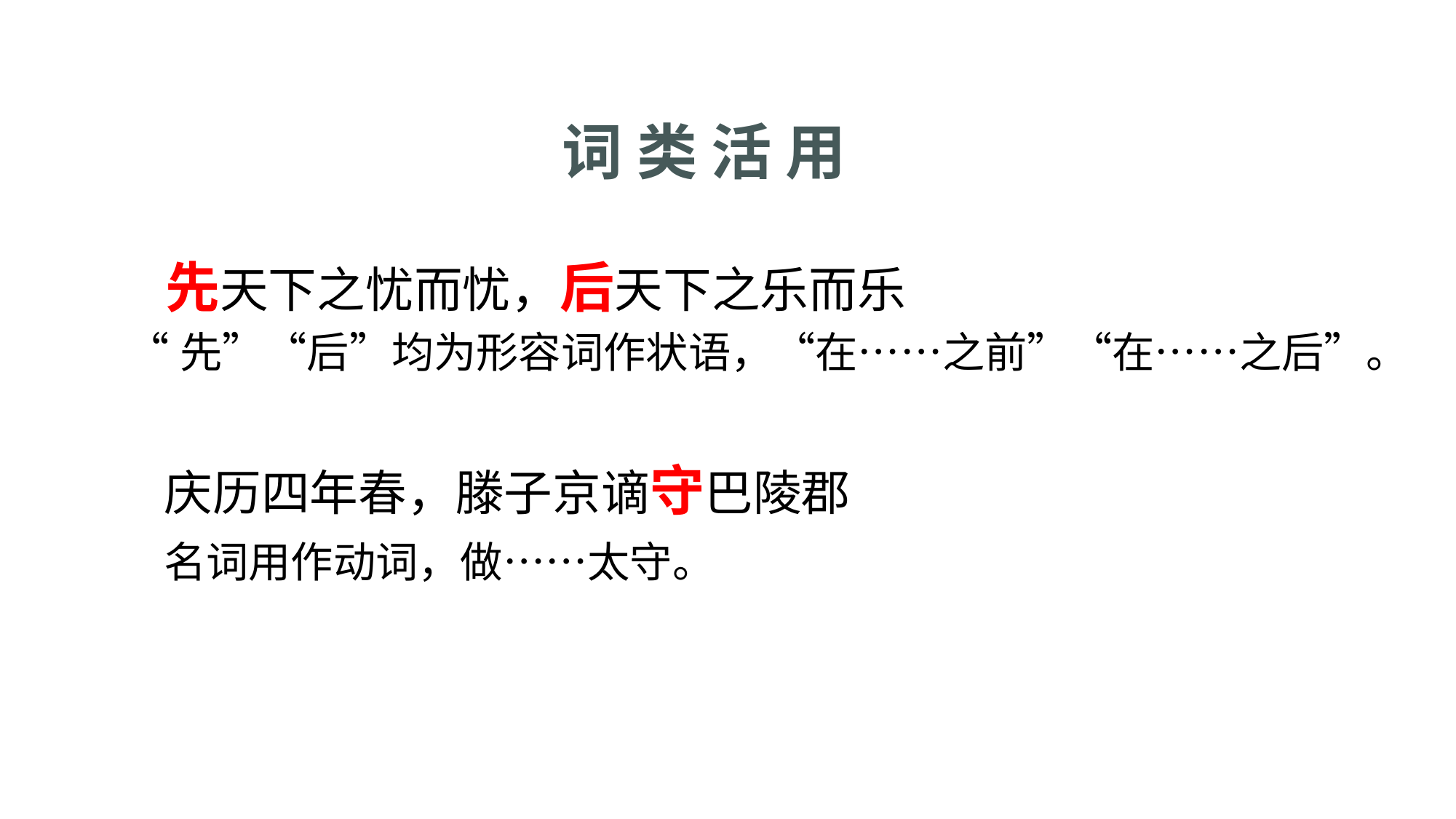

词 类 活 用
先天下之忧而忧，后天下之乐而乐
“先”“后”均为形容词作状语，“在……之前”“在……之后”。
庆历四年春，滕子京谪守巴陵郡
名词用作动词，做……太守。